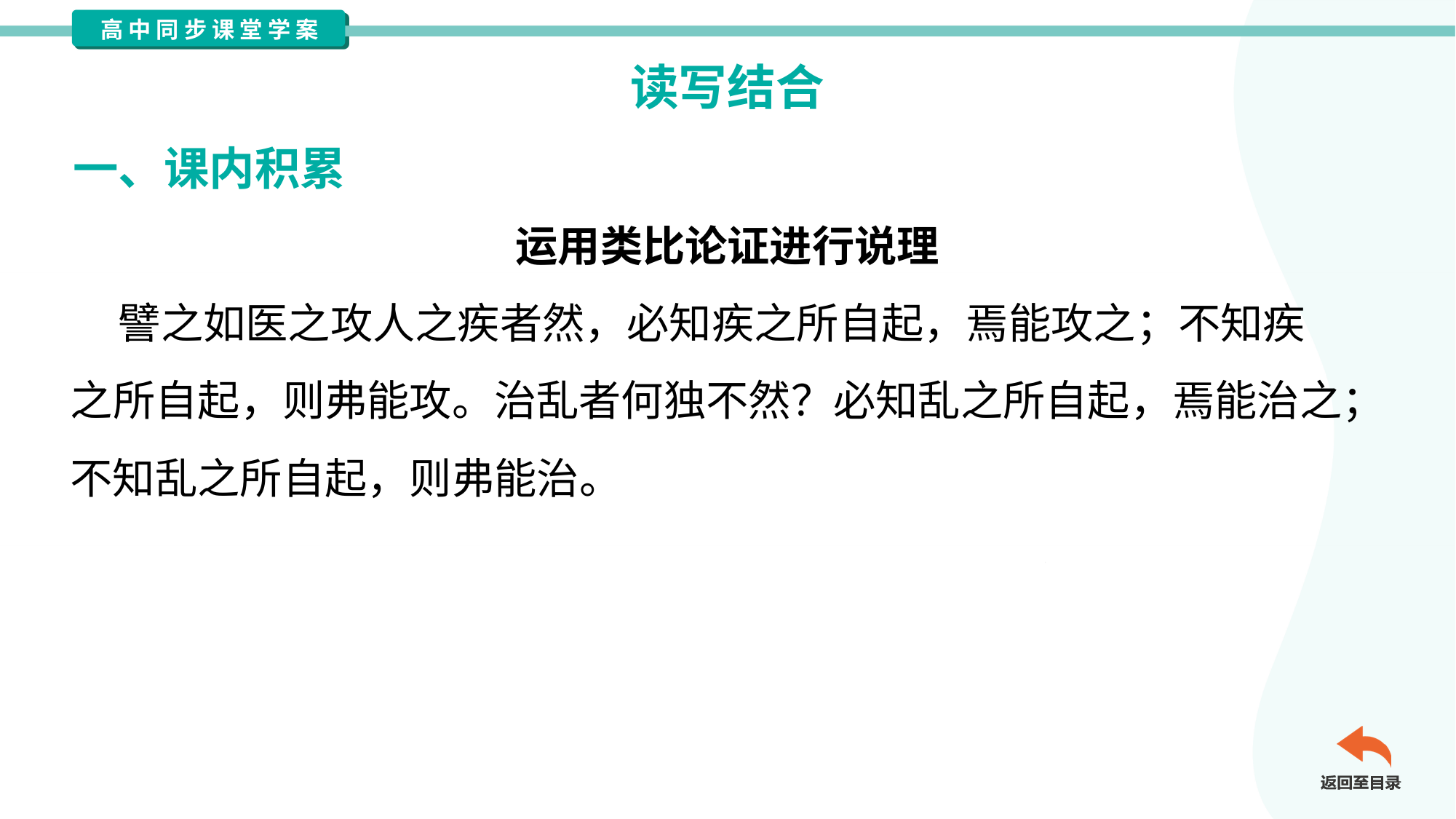

读写结合
一、课内积累
运用类比论证进行说理
    譬之如医之攻人之疾者然，必知疾之所自起，焉能攻之；不知疾
之所自起，则弗能攻。治乱者何独不然？必知乱之所自起，焉能治之；
不知乱之所自起，则弗能治。